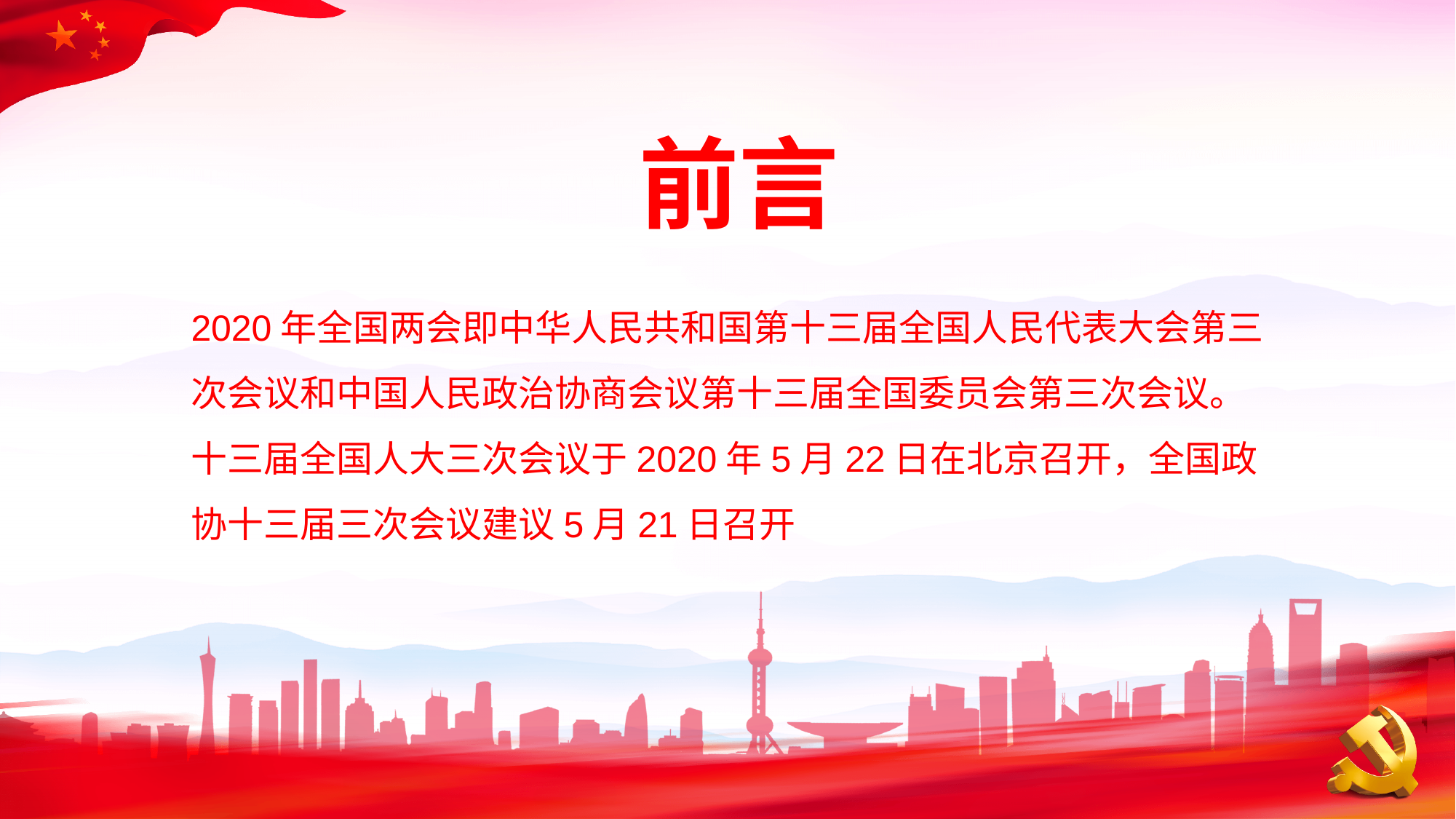

前言
2020年全国两会即中华人民共和国第十三届全国人民代表大会第三次会议和中国人民政治协商会议第十三届全国委员会第三次会议。
十三届全国人大三次会议于2020年5月22日在北京召开，全国政协十三届三次会议建议5月21日召开